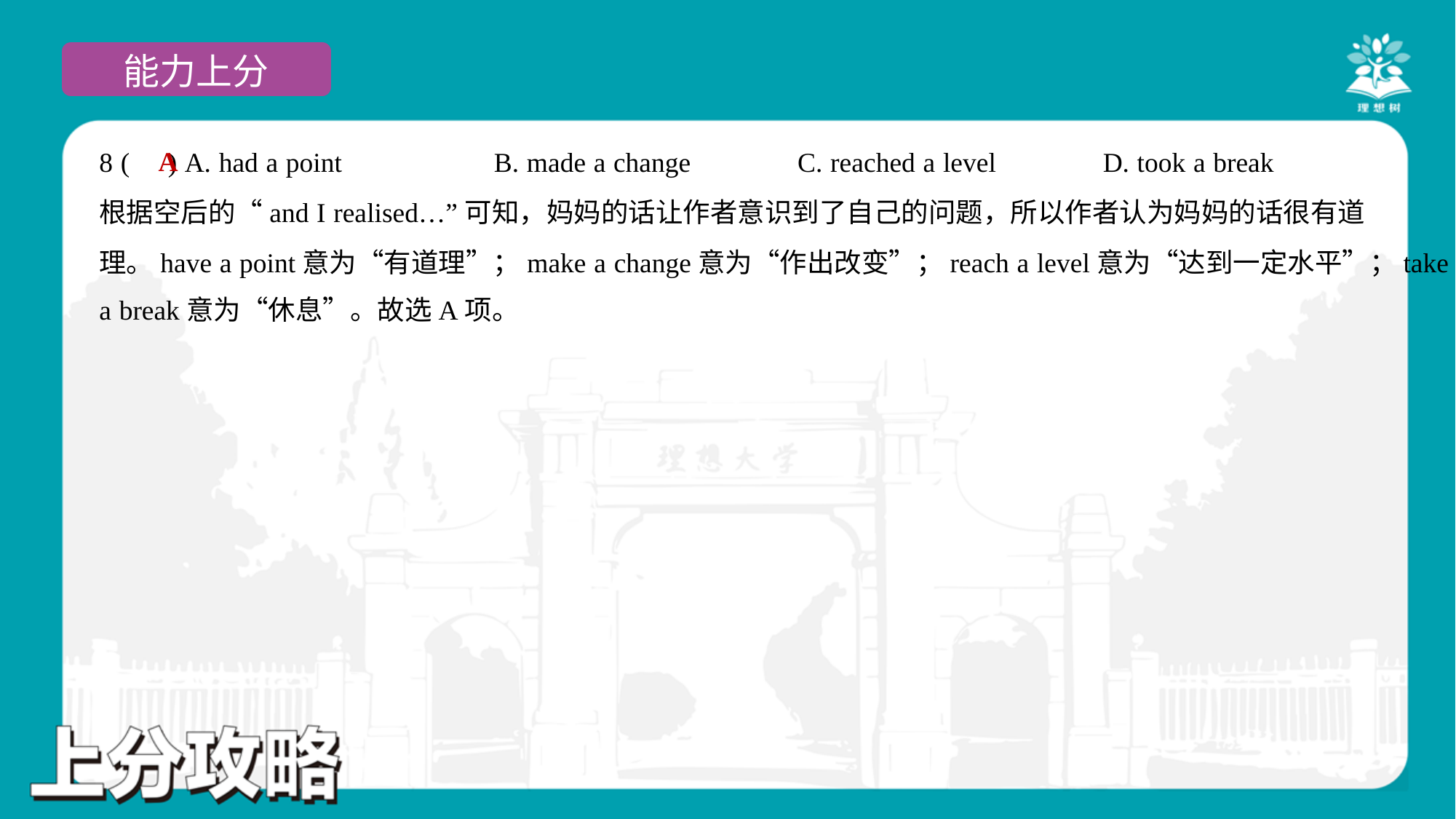

A
8 (     ) A. had a point	B. made a change	C. reached a level	D. took a break
根据空后的“and I realised…”可知，妈妈的话让作者意识到了自己的问题，所以作者认为妈妈的话很有道
理。have a point意为“有道理”；make a change意为“作出改变”；reach a level意为“达到一定水平”；take
a break意为“休息”。故选A项。